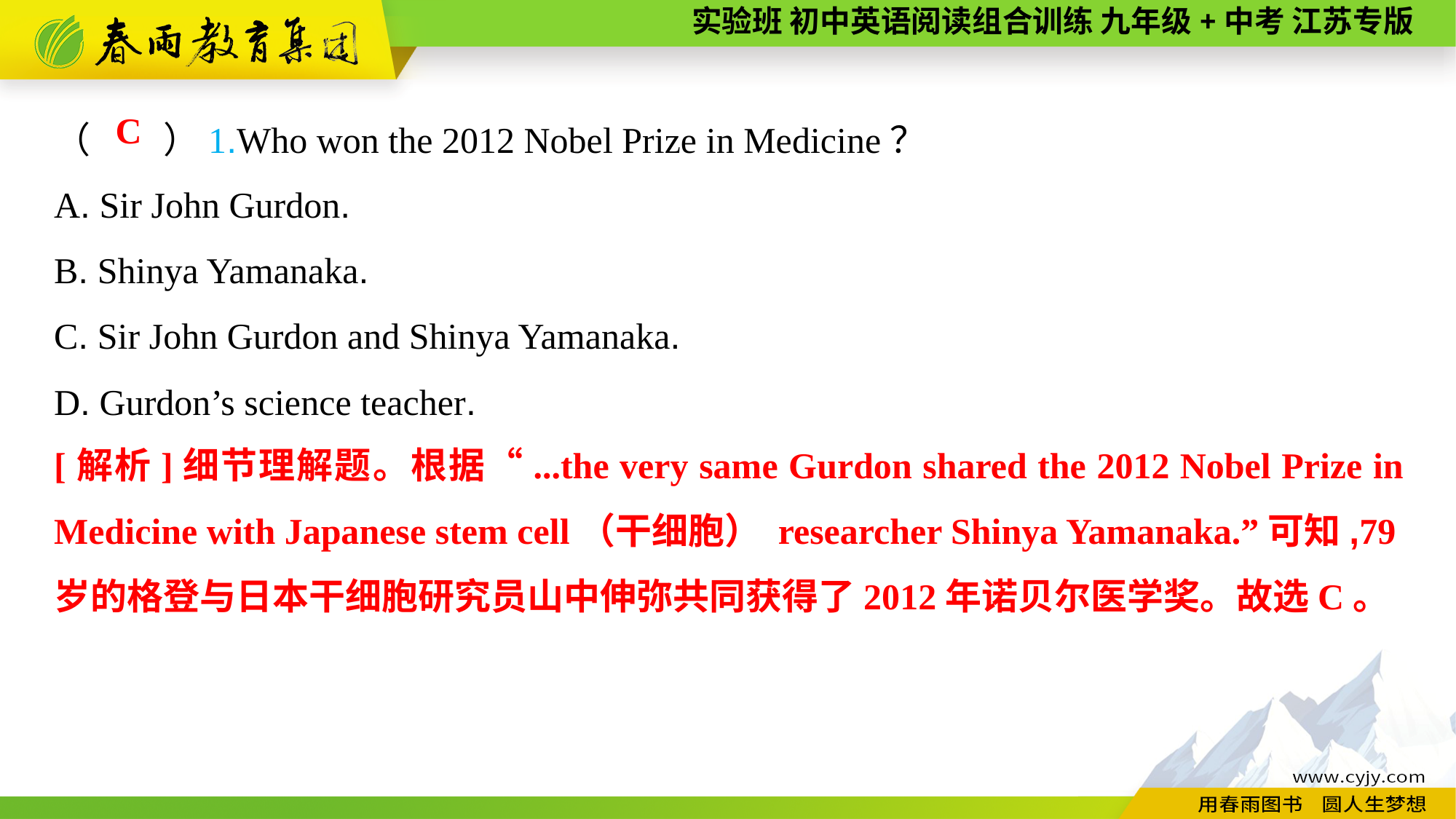

（　　）1.Who won the 2012 Nobel Prize in Medicine？
A. Sir John Gurdon.
B. Shinya Yamanaka.
C. Sir John Gurdon and Shinya Yamanaka.
D. Gurdon’s science teacher.
C
[解析]细节理解题。根据“...the very same Gurdon shared the 2012 Nobel Prize in Medicine with Japanese stem cell（干细胞） researcher Shinya Yamanaka.”可知,79岁的格登与日本干细胞研究员山中伸弥共同获得了2012年诺贝尔医学奖。故选C。